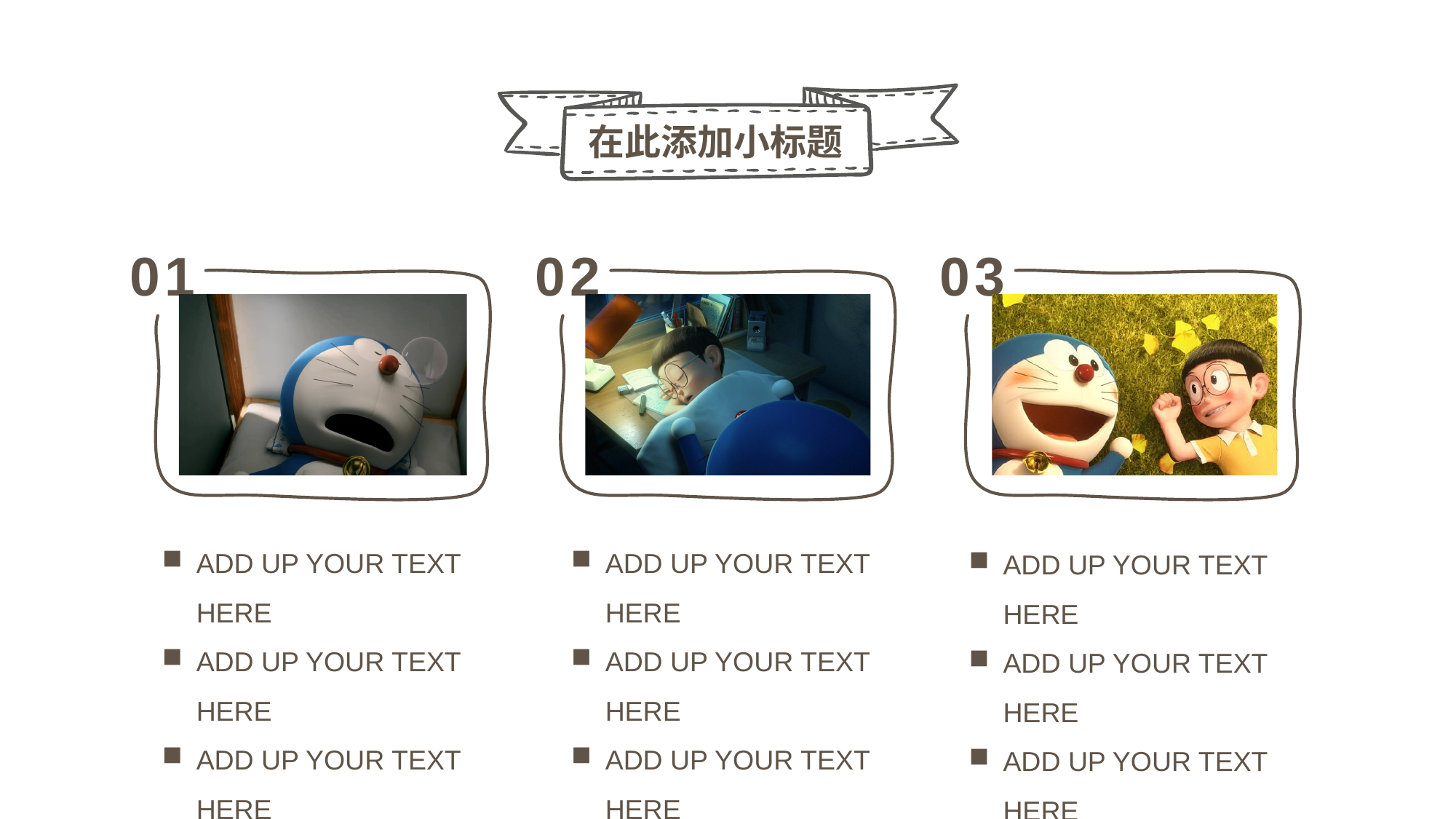

在此添加小标题
01
02
03

ADD UP YOUR TEXT HERE
ADD UP YOUR TEXT HERE
ADD UP YOUR TEXT HERE

ADD UP YOUR TEXT HERE
ADD UP YOUR TEXT HERE
ADD UP YOUR TEXT HERE

ADD UP YOUR TEXT HERE
ADD UP YOUR TEXT HERE
ADD UP YOUR TEXT HERE